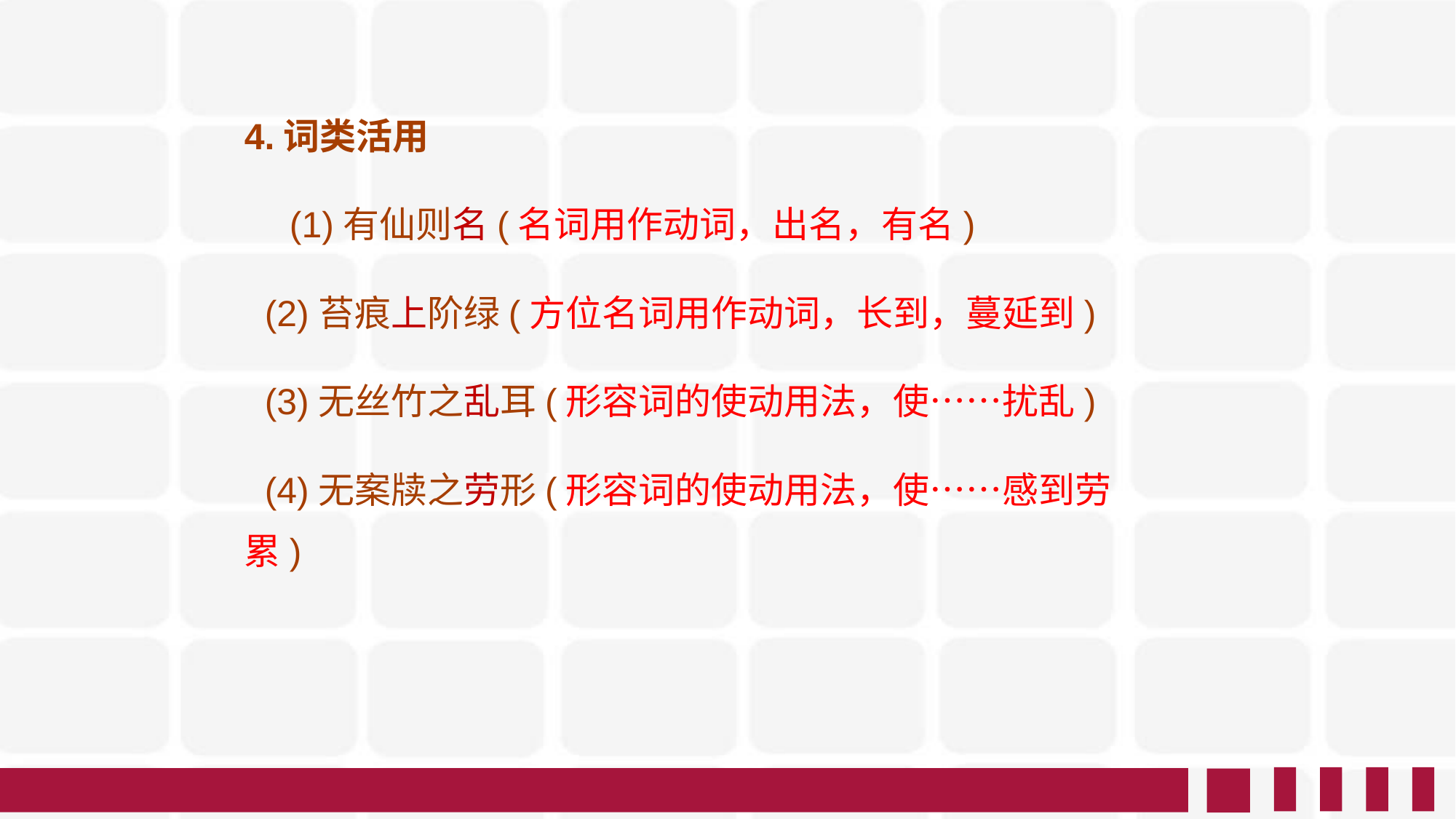

4.词类活用
　(1)有仙则名(名词用作动词，出名，有名)
  (2)苔痕上阶绿(方位名词用作动词，长到，蔓延到)
  (3)无丝竹之乱耳(形容词的使动用法，使……扰乱)
  (4)无案牍之劳形(形容词的使动用法，使……感到劳累)